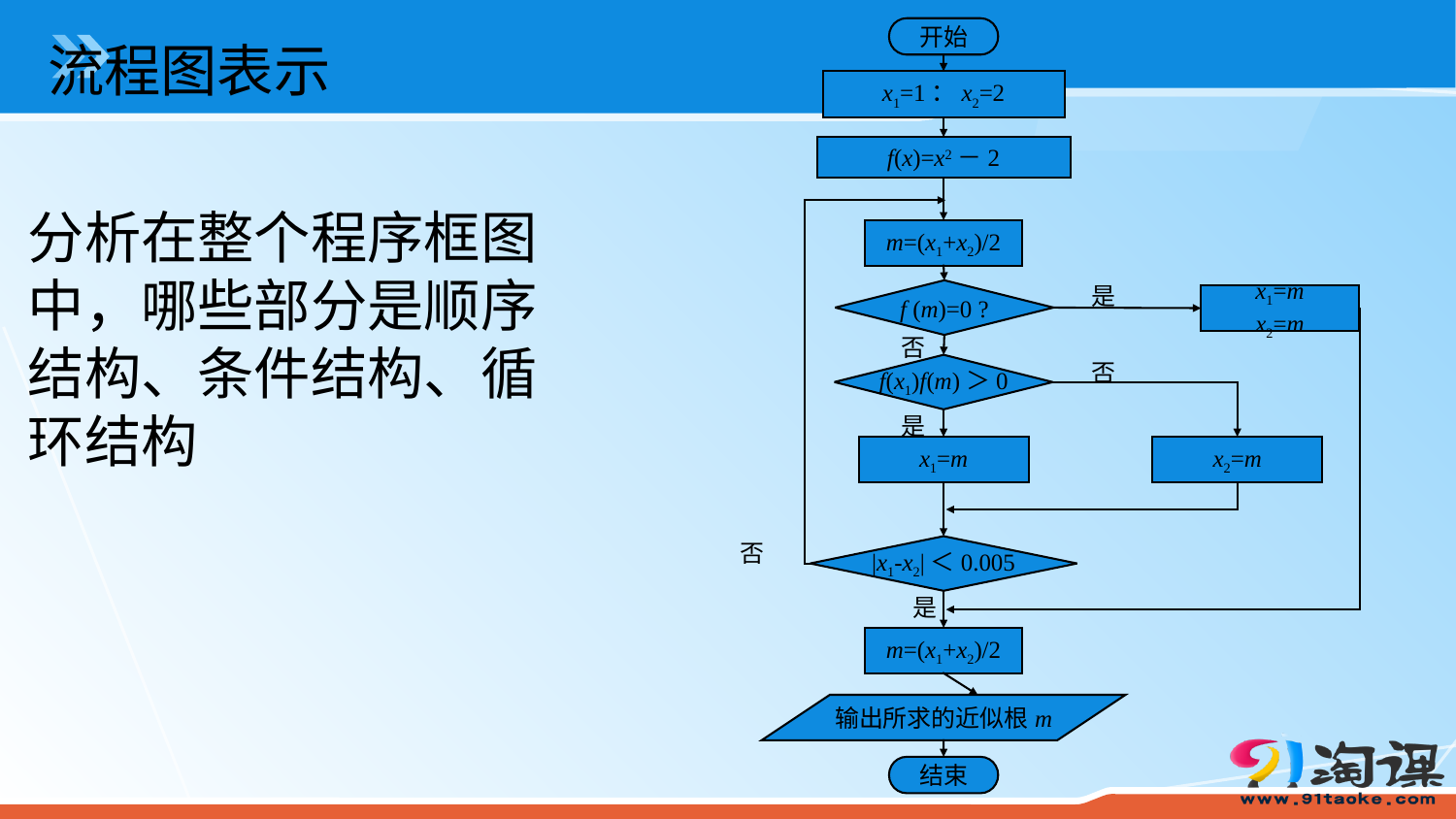

开始
x1=1：x2=2
f(x)=x2－2
m=(x1+x2)/2
是
f (m)=0 ?
x1=m
x2=m
否
否
f(x1)f(m)＞0
是
x1=m
x2=m
否
|x1-x2|＜0.005
是
m=(x1+x2)/2
输出所求的近似根m
结束
流程图表示
分析在整个程序框图中，哪些部分是顺序结构、条件结构、循环结构